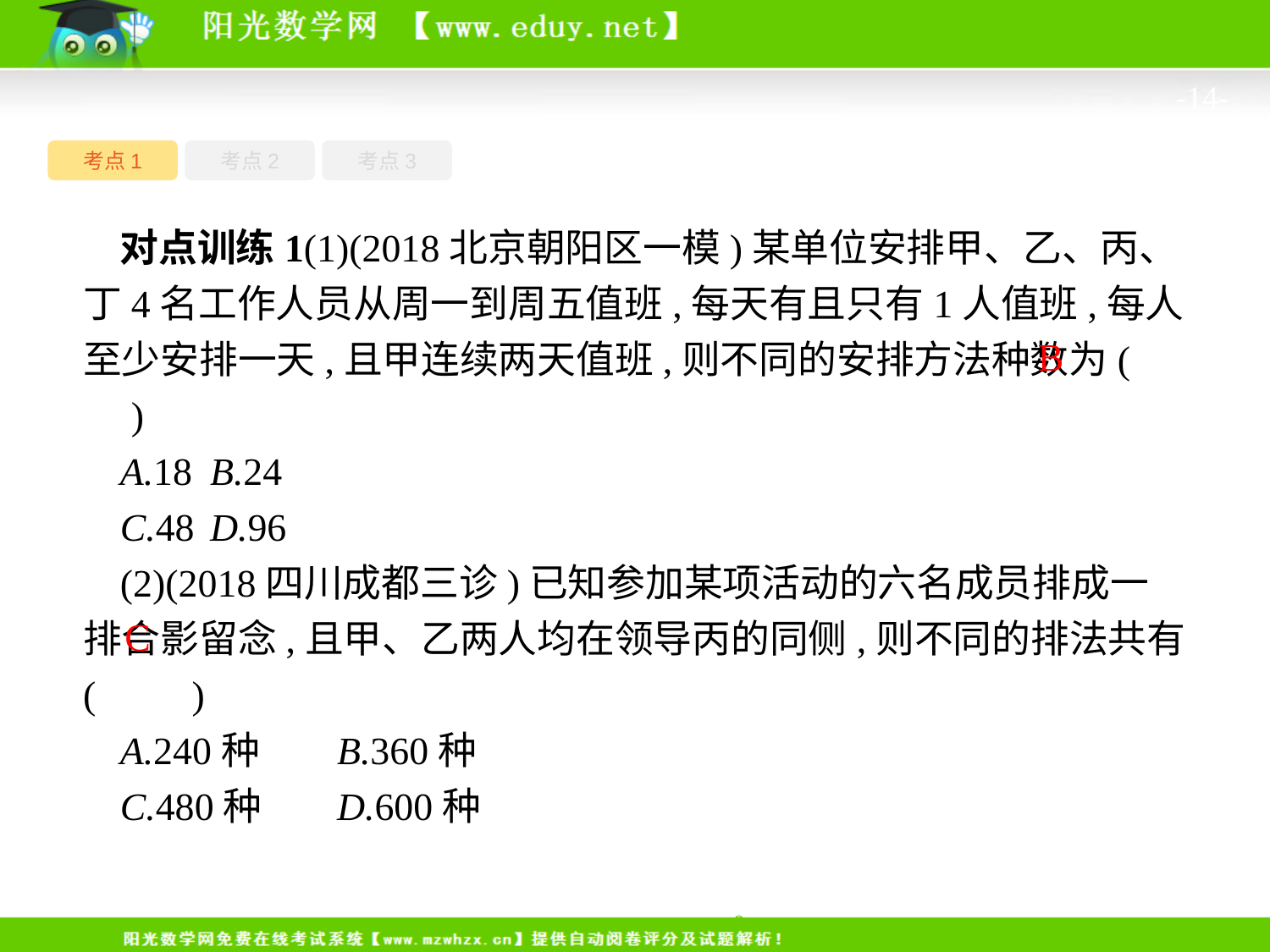

-14-
考点1
考点3
考点2
对点训练1(1)(2018北京朝阳区一模)某单位安排甲、乙、丙、丁4名工作人员从周一到周五值班,每天有且只有1人值班,每人至少安排一天,且甲连续两天值班,则不同的安排方法种数为(　　)
A.18	B.24
C.48	D.96
(2)(2018四川成都三诊)已知参加某项活动的六名成员排成一排合影留念,且甲、乙两人均在领导丙的同侧,则不同的排法共有(　　)
A.240种	B.360种
C.480种	D.600种
B
C